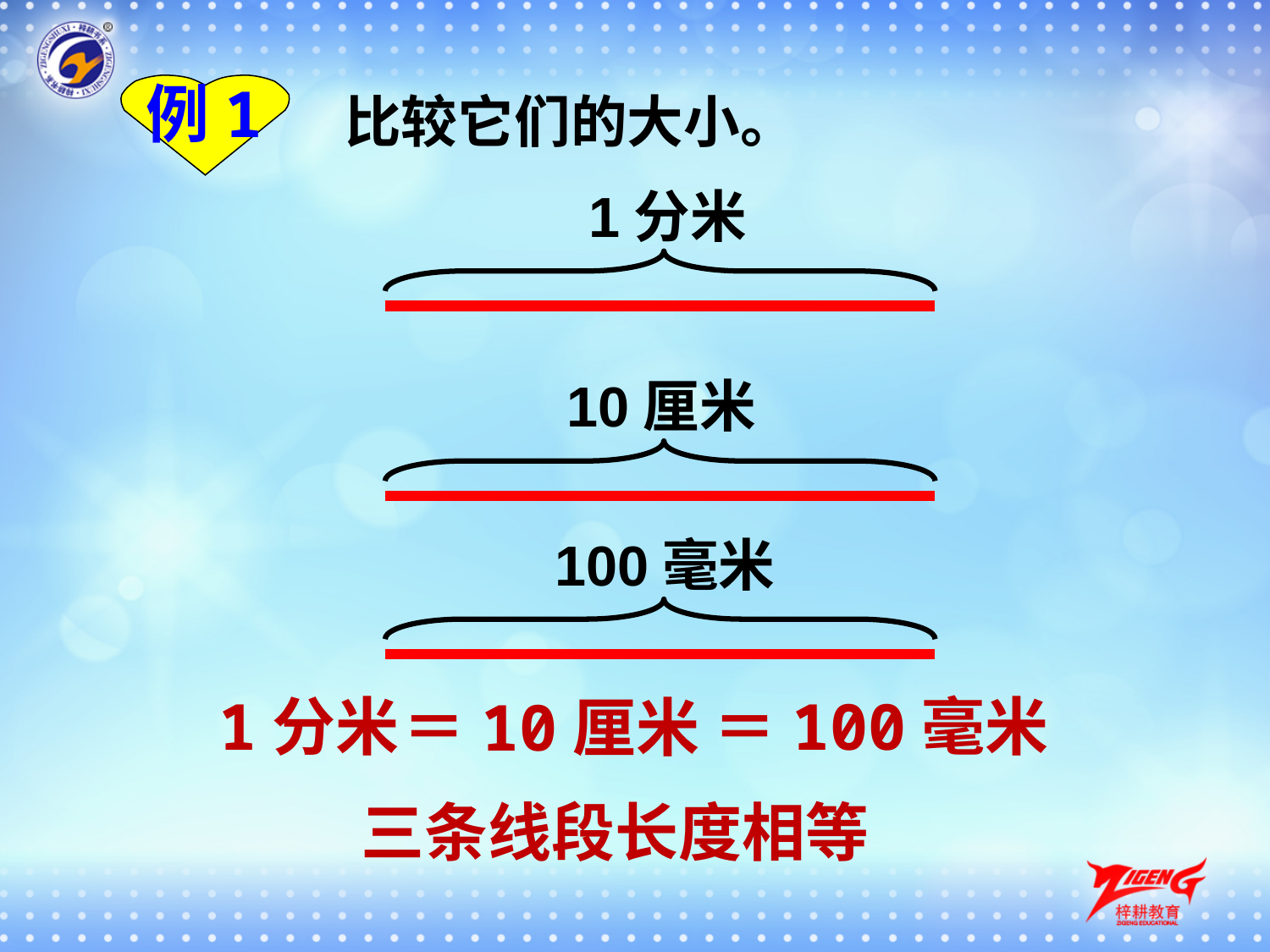

例1
比较它们的大小。
1分米

10厘米
100毫米
100毫米
1分米
＝
＝
10厘米
三条线段长度相等